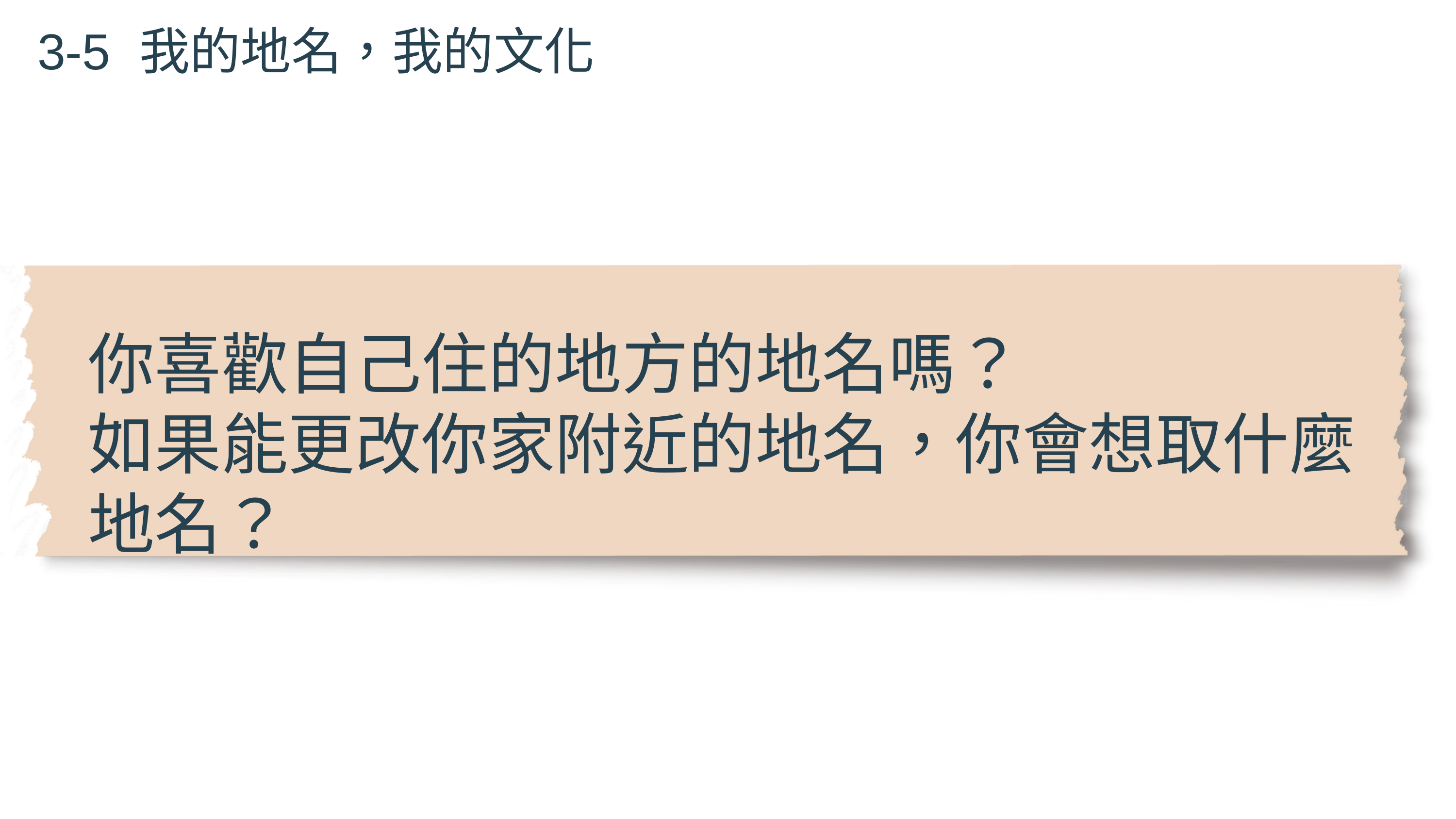

我的地名，我的文化
3-5

你喜歡自己住的地方的地名嗎？
如果能更改你家附近的地名，你會想取什麼地名？